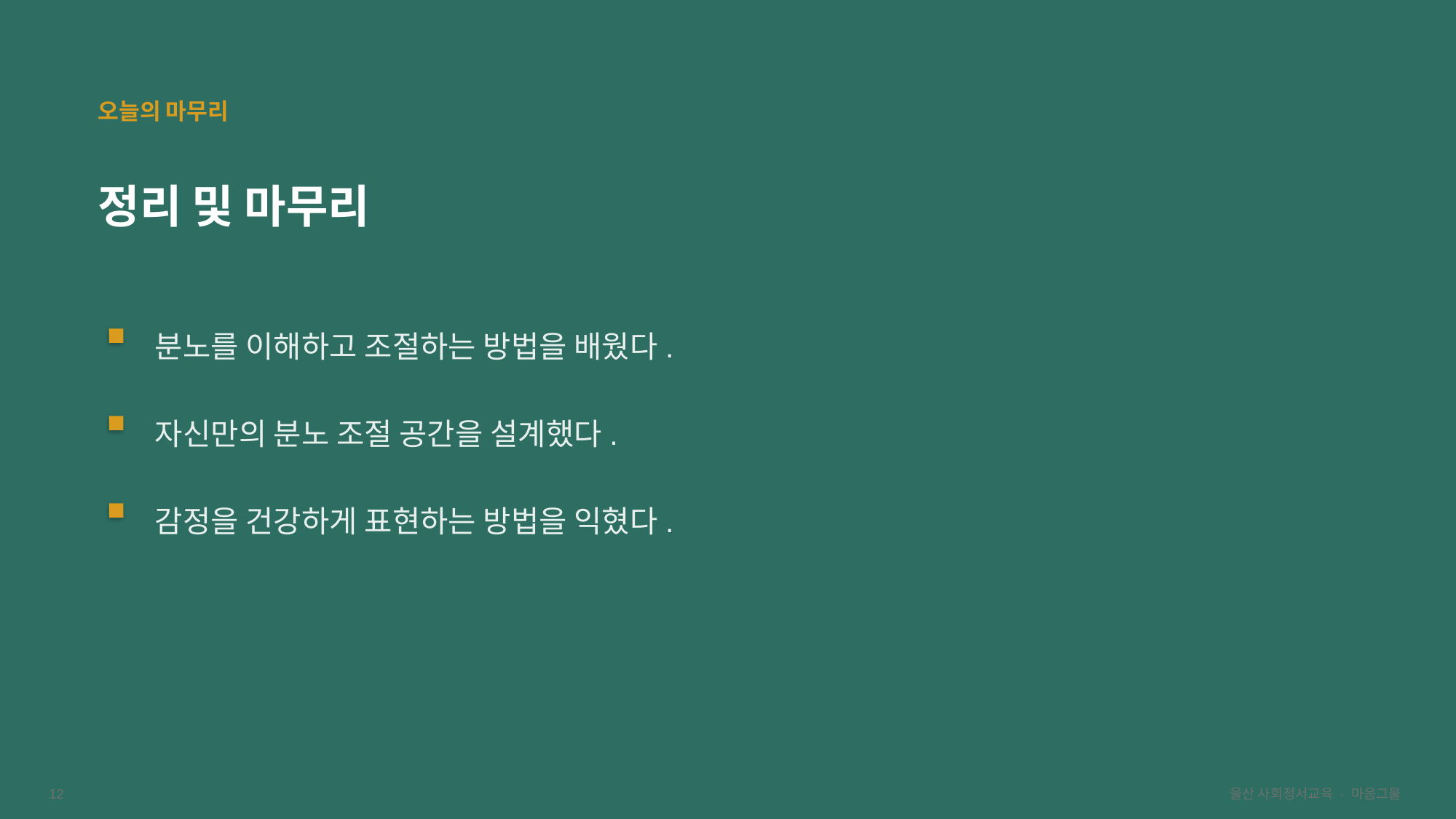

오늘의 마무리
정리 및 마무리
분노를 이해하고 조절하는 방법을 배웠다.

자신만의 분노 조절 공간을 설계했다.

감정을 건강하게 표현하는 방법을 익혔다.

12
울산 사회정서교육 · 마음그물